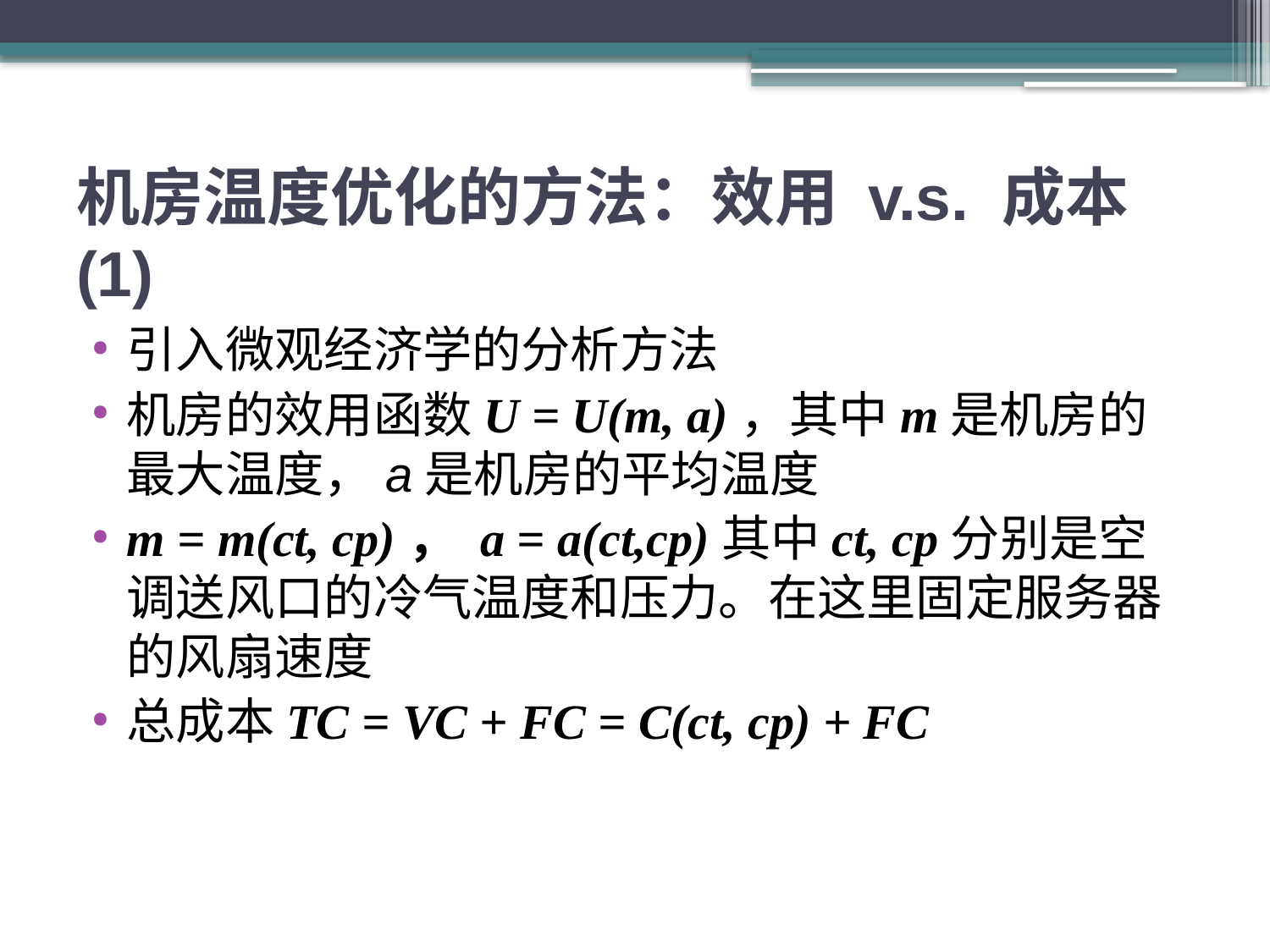

# 机房温度优化的方法：效用 v.s. 成本(1)
引入微观经济学的分析方法
机房的效用函数U = U(m, a)，其中m是机房的最大温度，a是机房的平均温度
m = m(ct, cp)， a = a(ct,cp)其中ct, cp分别是空调送风口的冷气温度和压力。在这里固定服务器的风扇速度
总成本TC = VC + FC = C(ct, cp) + FC